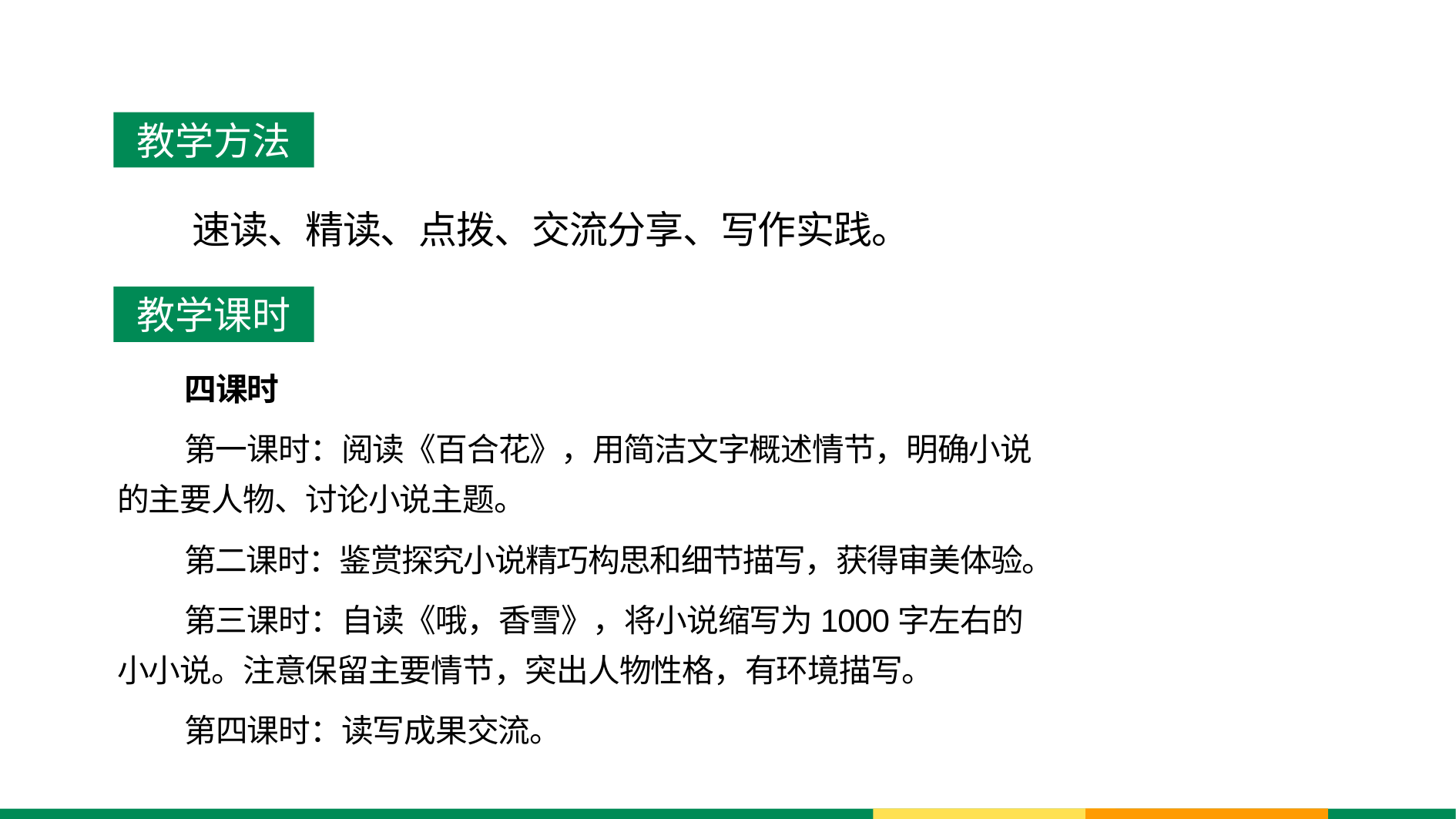

教学方法
  速读、精读、点拨、交流分享、写作实践。
教学课时
  四课时
  第一课时：阅读《百合花》，用简洁文字概述情节，明确小说的主要人物、讨论小说主题。
  第二课时：鉴赏探究小说精巧构思和细节描写，获得审美体验。
  第三课时：自读《哦，香雪》，将小说缩写为1000字左右的小小说。注意保留主要情节，突出人物性格，有环境描写。
  第四课时：读写成果交流。